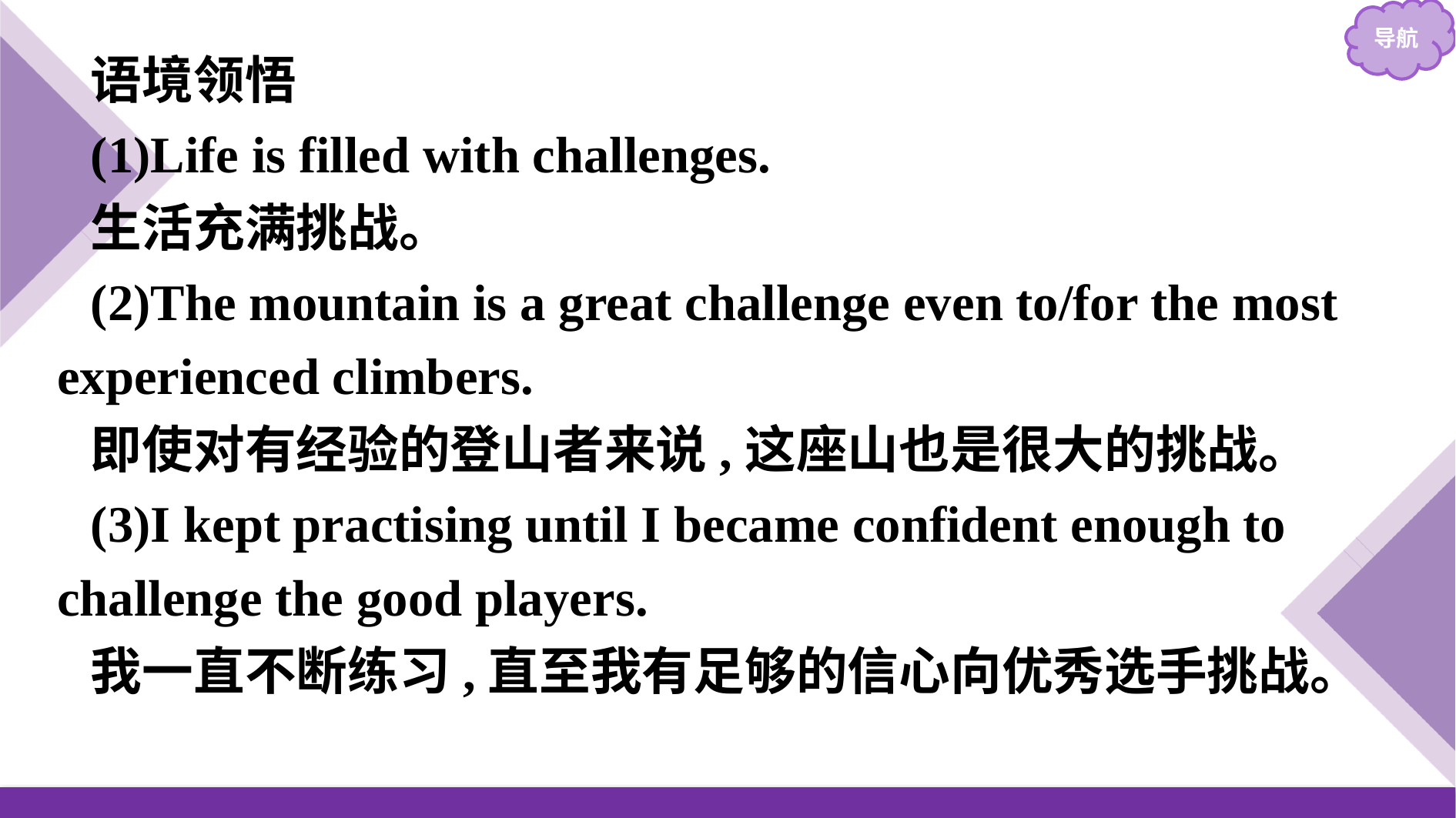

语境领悟
(1)Life is filled with challenges.
生活充满挑战。
(2)The mountain is a great challenge even to/for the most experienced climbers.
即使对有经验的登山者来说,这座山也是很大的挑战。
(3)I kept practising until I became confident enough to challenge the good players.
我一直不断练习,直至我有足够的信心向优秀选手挑战。